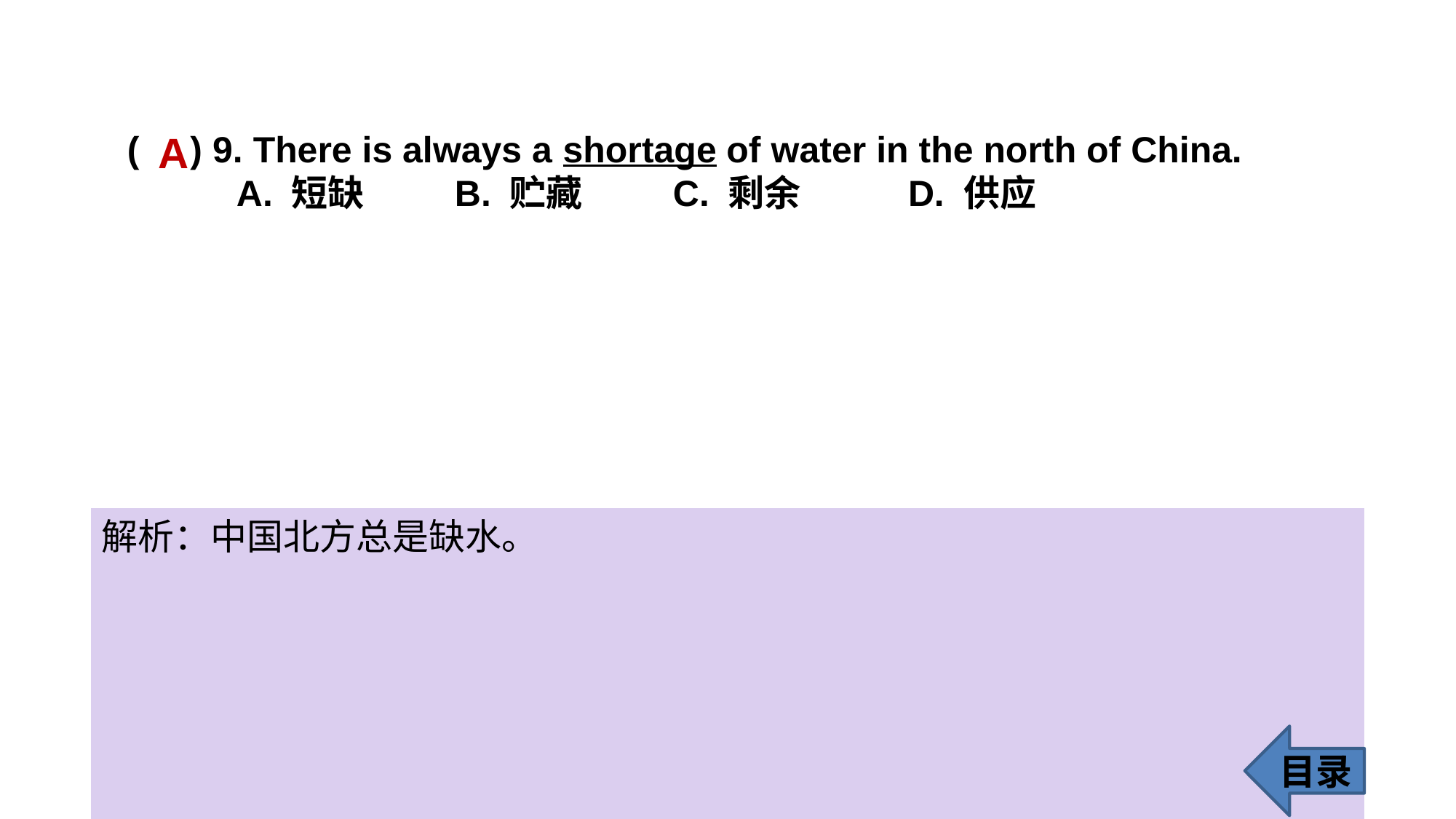

A
(     ) 9. There is always a shortage of water in the north of China.
	A. 短缺 	B. 贮藏 	C. 剩余	 D. 供应
解析：中国北方总是缺水。

目录
15